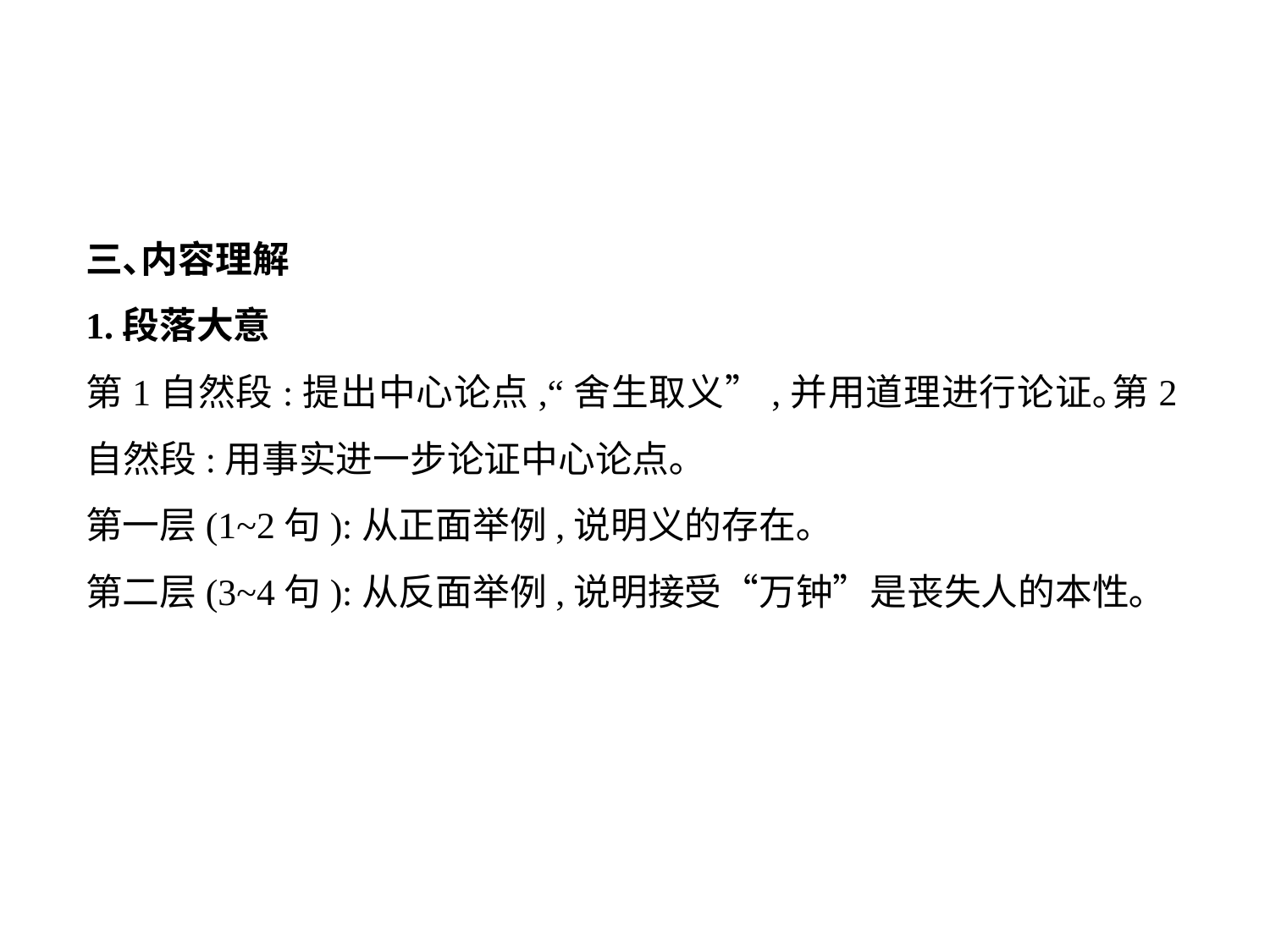

三､内容理解
1.段落大意
第1自然段:提出中心论点,“舍生取义”,并用道理进行论证｡第2自然段:用事实进一步论证中心论点｡
第一层(1~2句):从正面举例,说明义的存在｡
第二层(3~4句):从反面举例,说明接受“万钟”是丧失人的本性｡